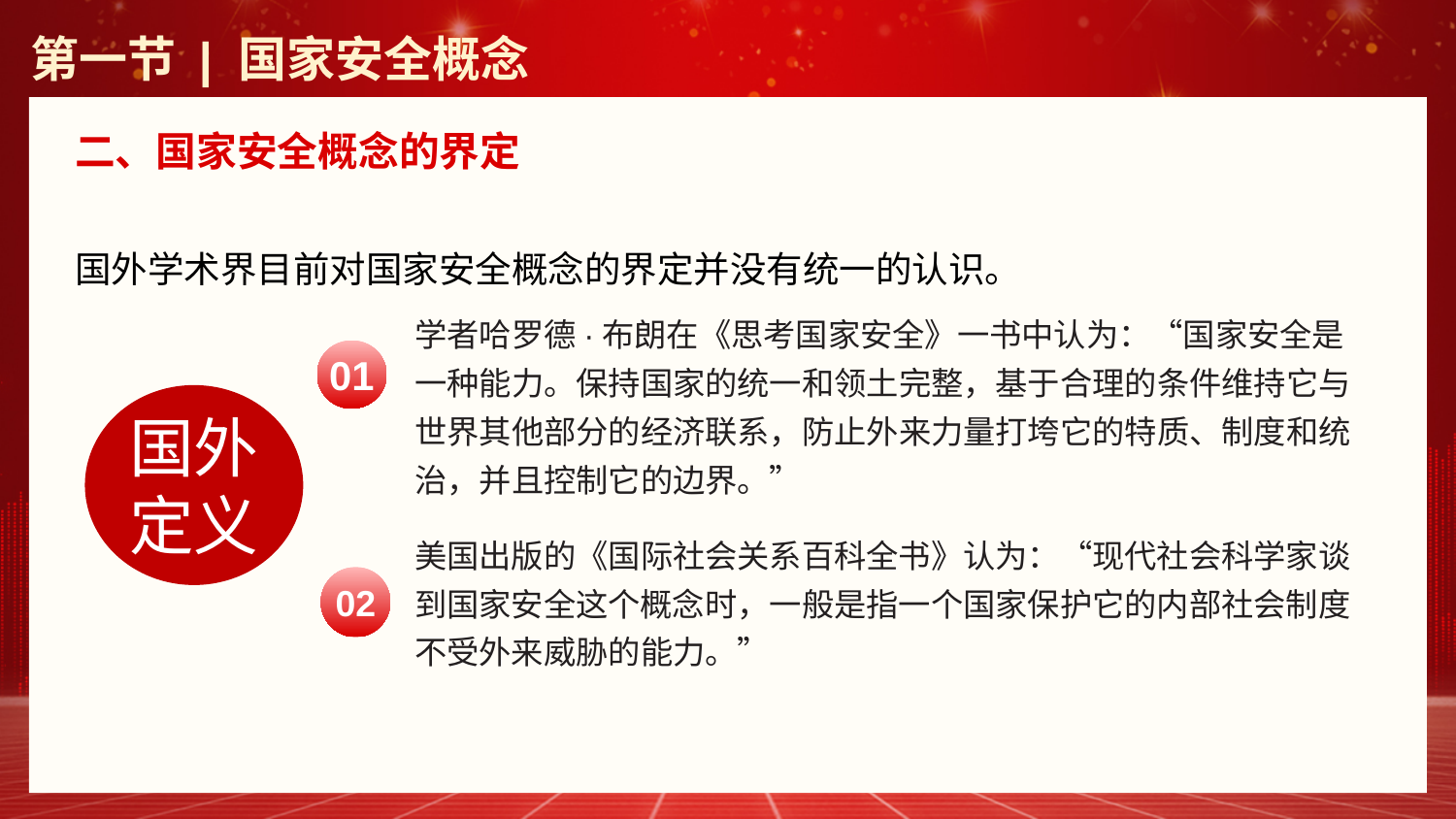

第一节 | 国家安全概念
二、国家安全概念的界定
国外学术界目前对国家安全概念的界定并没有统一的认识。
学者哈罗德·布朗在《思考国家安全》一书中认为：“国家安全是一种能力。保持国家的统一和领土完整，基于合理的条件维持它与世界其他部分的经济联系，防止外来力量打垮它的特质、制度和统治，并且控制它的边界。”
01
国外
定义
美国出版的《国际社会关系百科全书》认为：“现代社会科学家谈到国家安全这个概念时，一般是指一个国家保护它的内部社会制度不受外来威胁的能力。”
02